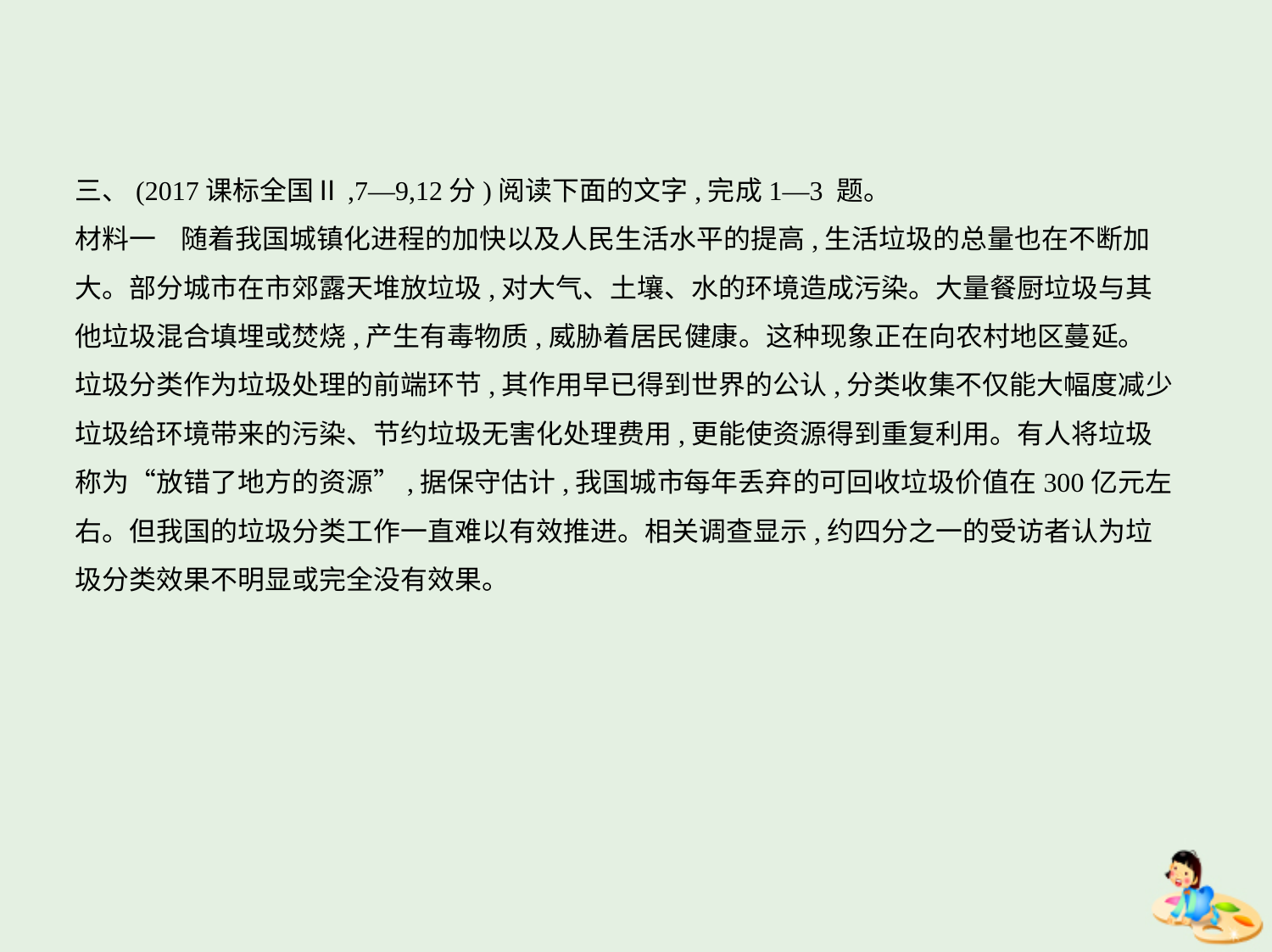

三、(2017课标全国Ⅱ,7—9,12分)阅读下面的文字,完成1—3 题。
材料一    随着我国城镇化进程的加快以及人民生活水平的提高,生活垃圾的总量也在不断加
大。部分城市在市郊露天堆放垃圾,对大气、土壤、水的环境造成污染。大量餐厨垃圾与其
他垃圾混合填埋或焚烧,产生有毒物质,威胁着居民健康。这种现象正在向农村地区蔓延。
垃圾分类作为垃圾处理的前端环节,其作用早已得到世界的公认,分类收集不仅能大幅度减少
垃圾给环境带来的污染、节约垃圾无害化处理费用,更能使资源得到重复利用。有人将垃圾
称为“放错了地方的资源”,据保守估计,我国城市每年丢弃的可回收垃圾价值在300亿元左
右。但我国的垃圾分类工作一直难以有效推进。相关调查显示,约四分之一的受访者认为垃
圾分类效果不明显或完全没有效果。